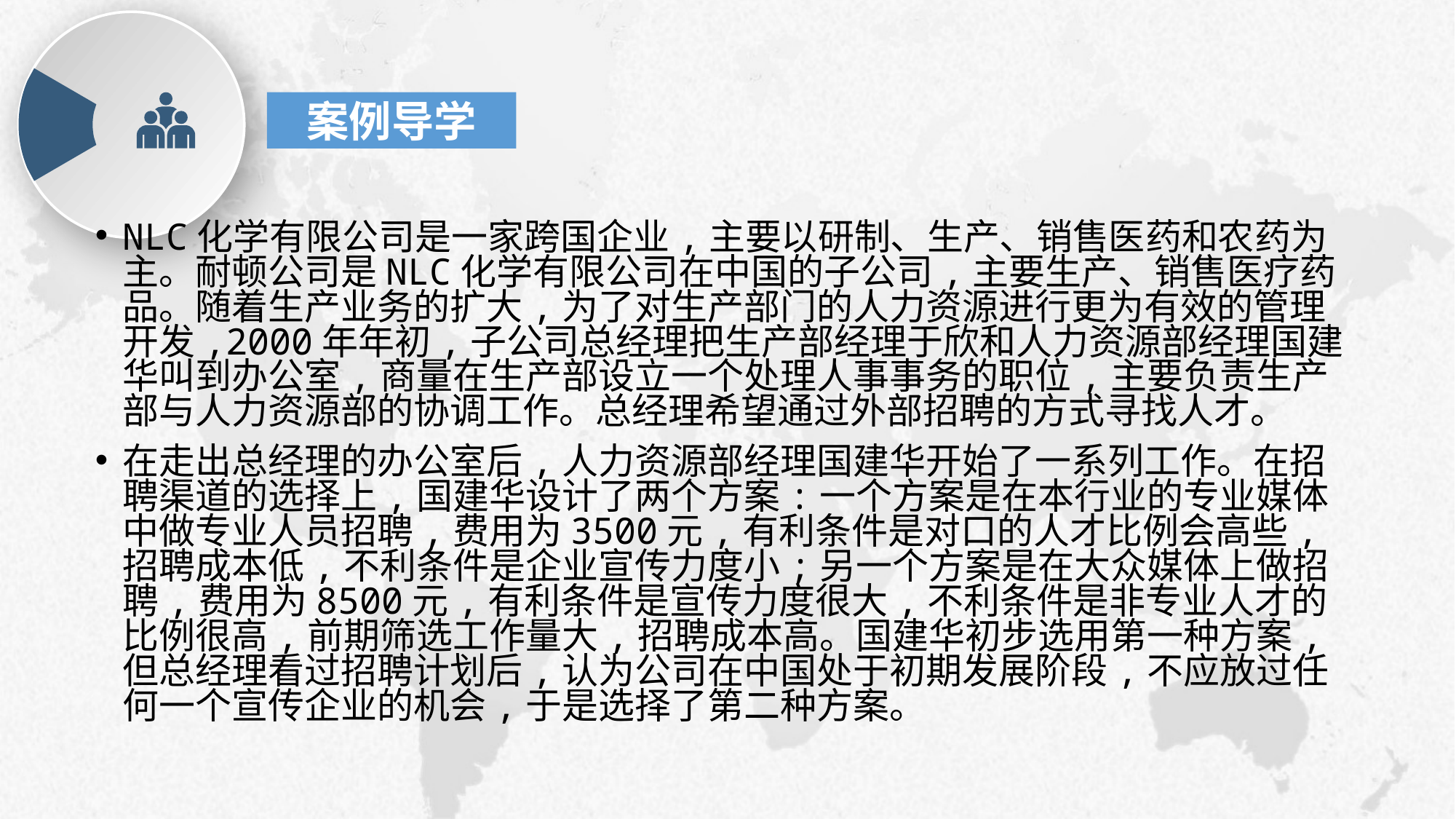

案例导学
NLC化学有限公司是一家跨国企业,主要以研制、生产、销售医药和农药为主。耐顿公司是NLC化学有限公司在中国的子公司,主要生产、销售医疗药品。随着生产业务的扩大,为了对生产部门的人力资源进行更为有效的管理开发,2000年年初,子公司总经理把生产部经理于欣和人力资源部经理国建华叫到办公室,商量在生产部设立一个处理人事事务的职位,主要负责生产部与人力资源部的协调工作。总经理希望通过外部招聘的方式寻找人才。
在走出总经理的办公室后,人力资源部经理国建华开始了一系列工作。在招聘渠道的选择上,国建华设计了两个方案:一个方案是在本行业的专业媒体中做专业人员招聘,费用为3500元,有利条件是对口的人才比例会高些,招聘成本低,不利条件是企业宣传力度小;另一个方案是在大众媒体上做招聘,费用为8500元,有利条件是宣传力度很大,不利条件是非专业人才的比例很高,前期筛选工作量大,招聘成本高。国建华初步选用第一种方案,但总经理看过招聘计划后,认为公司在中国处于初期发展阶段,不应放过任何一个宣传企业的机会,于是选择了第二种方案。